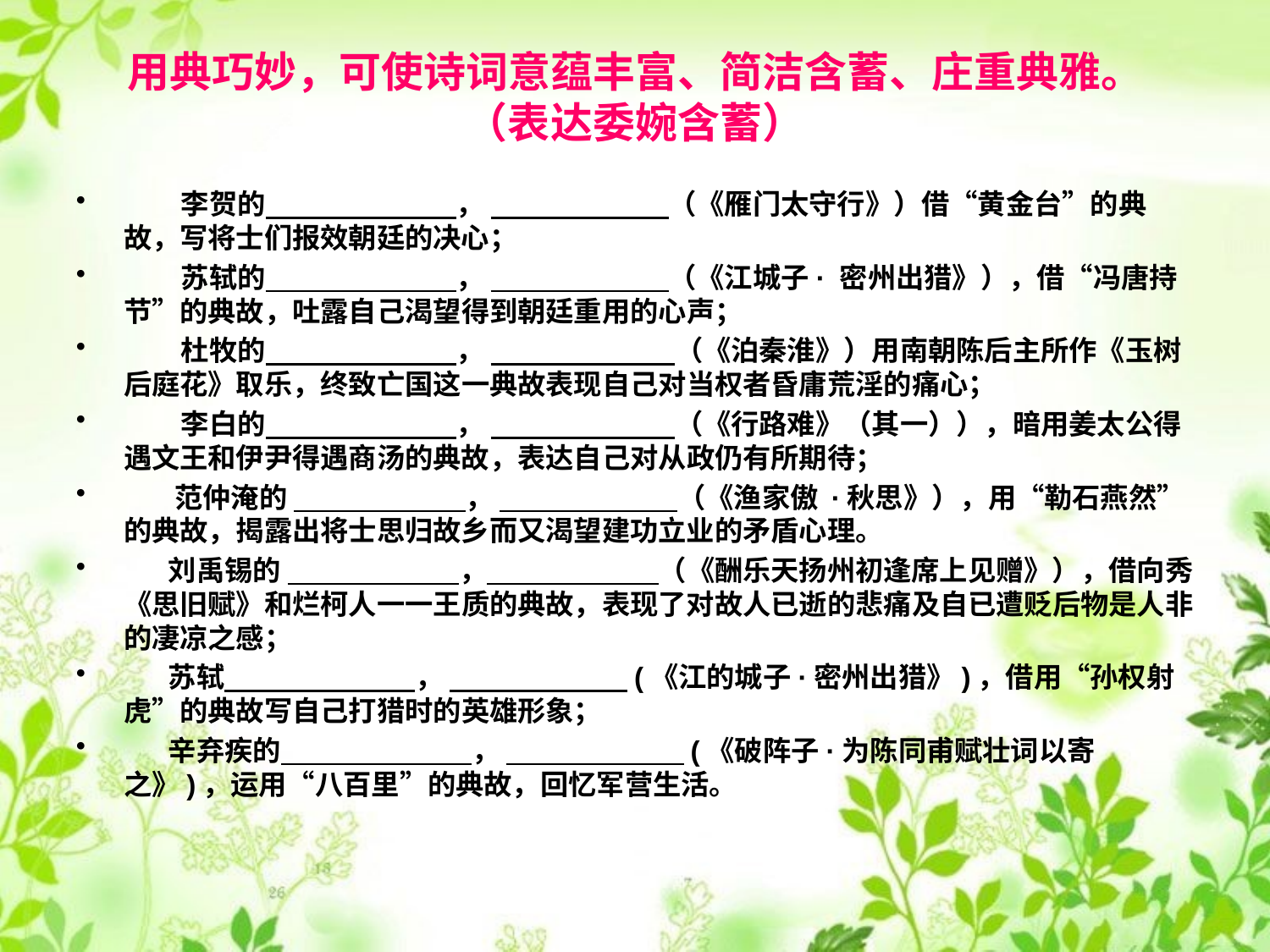

# 用典巧妙，可使诗词意蕴丰富、简洁含蓄、庄重典雅。 （表达委婉含蓄）
        李贺的                              ，                             （《雁门太守行》）借“黄金台”的典故，写将士们报效朝廷的决心；
        苏轼的                              ，                             （《江城子· 密州出猎》），借“冯唐持节”的典故，吐露自己渴望得到朝廷重用的心声；
        杜牧的                              ，                              （《泊秦淮》）用南朝陈后主所作《玉树后庭花》取乐，终致亡国这一典故表现自己对当权者昏庸荒淫的痛心；
        李白的                              ，                              （《行路难》（其一）），暗用姜太公得遇文王和伊尹得遇商汤的典故，表达自己对从政仍有所期待；
       范仲淹的                            ，                             （《渔家傲 ·秋思》），用“勒石燕然”的典故，揭露出将士思归故乡而又渴望建功立业的矛盾心理。
      刘禹锡的                            ，                           （《酬乐天扬州初逢席上见赠》），借向秀《思旧赋》和烂柯人一一王质的典故，表现了对故人已逝的悲痛及自已遭贬后物是人非的凄凉之感；
      苏轼                              ，                             (《江的城子·密州出猎》)，借用“孙权射虎”的典故写自己打猎时的英雄形象；
      辛弃疾的                              ，                             (《破阵子·为陈同甫赋壮词以寄之》)，运用“八百里”的典故，回忆军营生活。